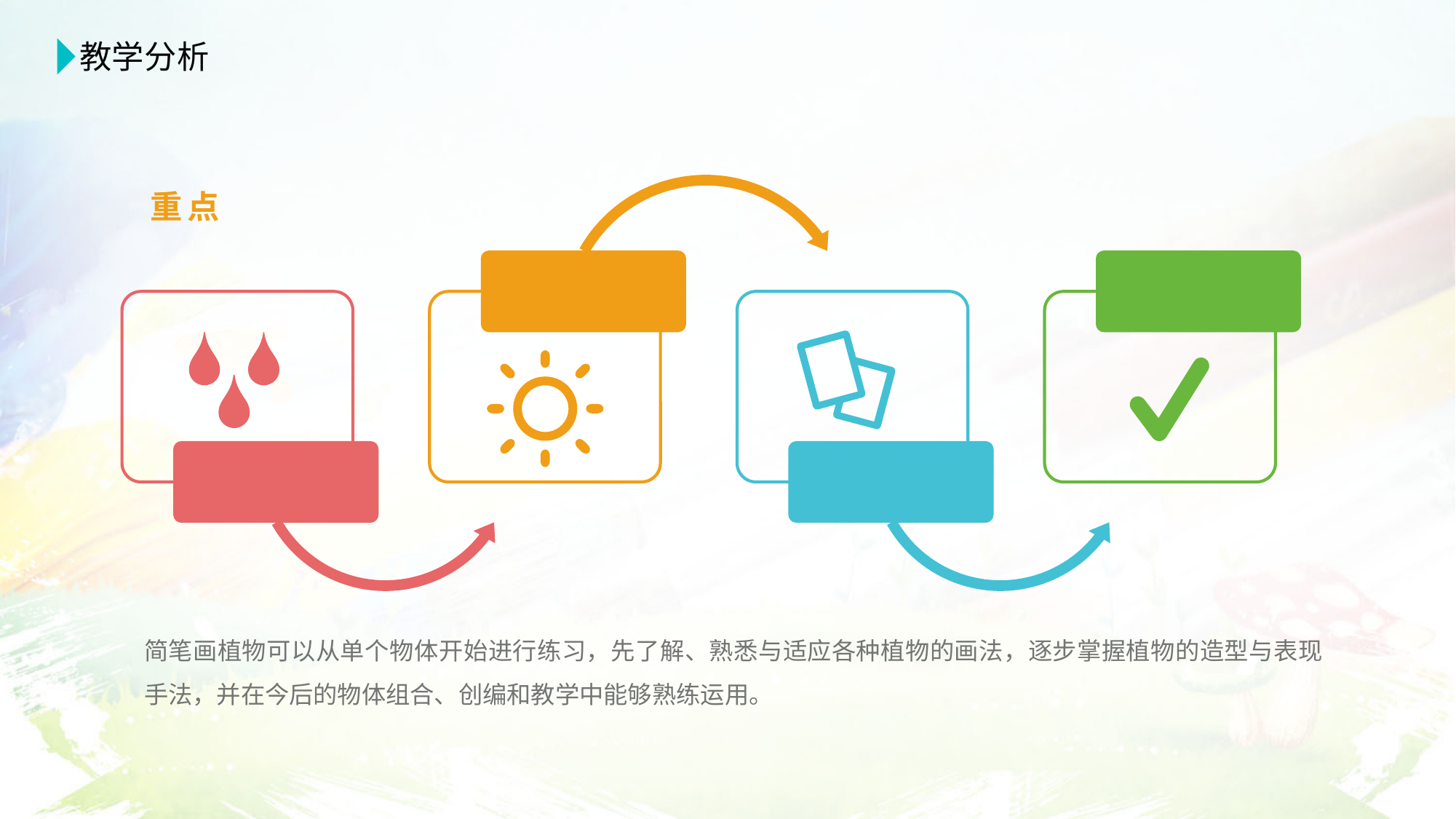

教学分析

重点

简笔画植物可以从单个物体开始进行练习，先了解、熟悉与适应各种植物的画法，逐步掌握植物的造型与表现手法，并在今后的物体组合、创编和教学中能够熟练运用。